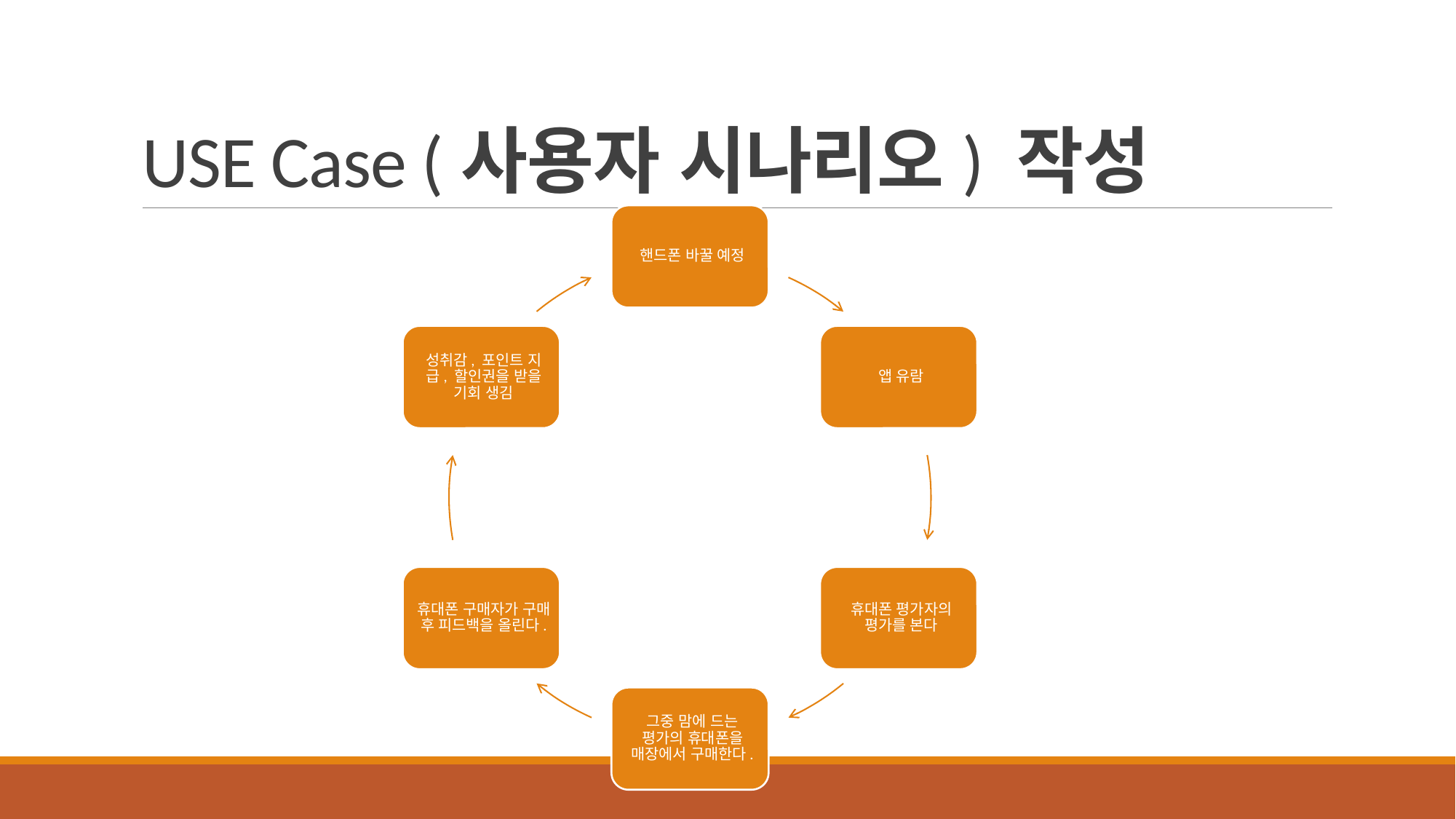

# USE Case (사용자 시나리오) 작성
핸드폰 바꿀 예정
앱 유람
휴대폰 평가자의 평가를 본다
그중 맘에 드는 평가의 휴대폰을 매장에서 구매한다.
휴대폰 구매자가 구매 후 피드백을 올린다.
성취감, 포인트 지급, 할인권을 받을 기회 생김